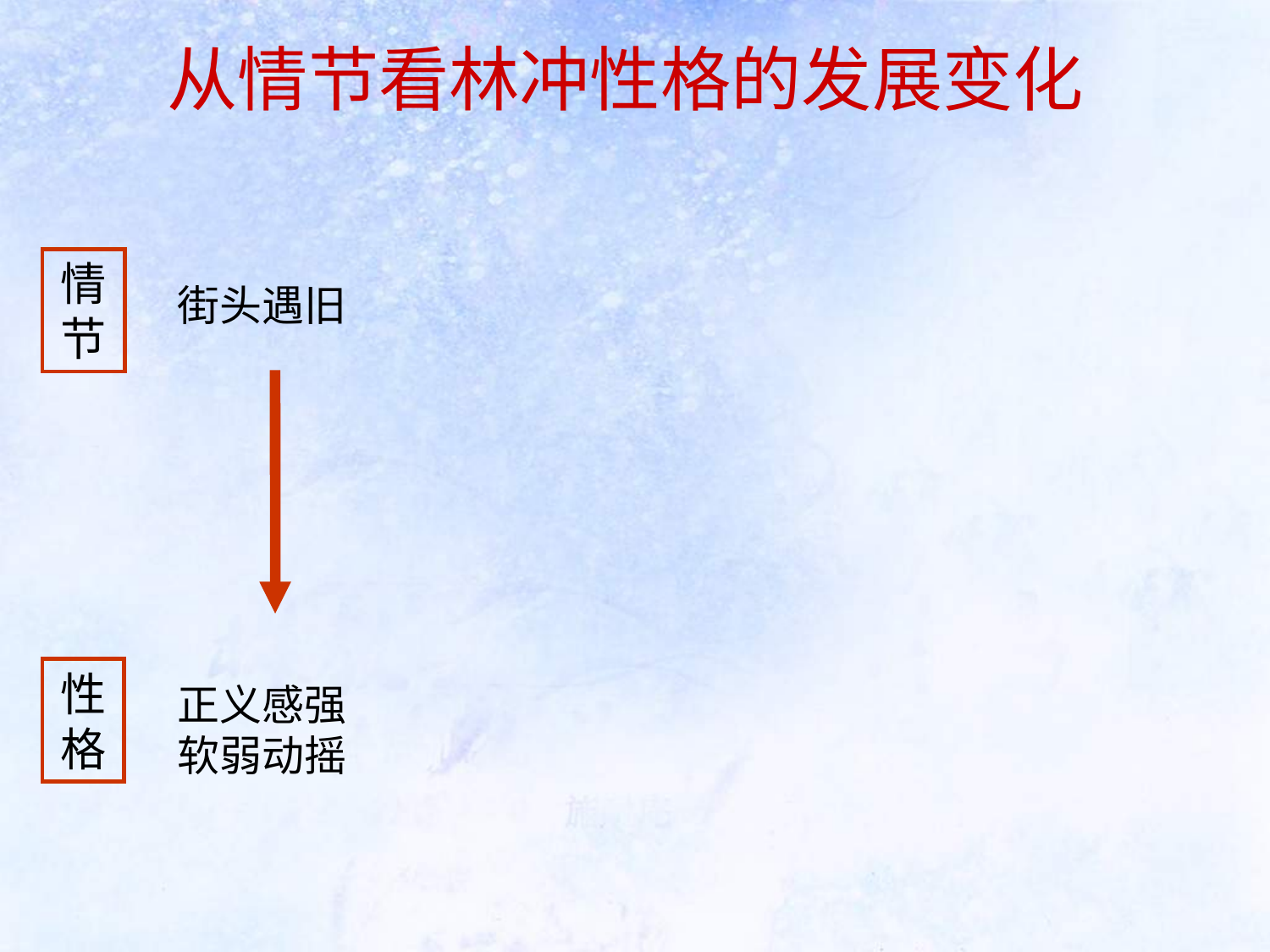

从情节看林冲性格的发展变化
情节
街头遇旧

性
格
正义感强
软弱动摇